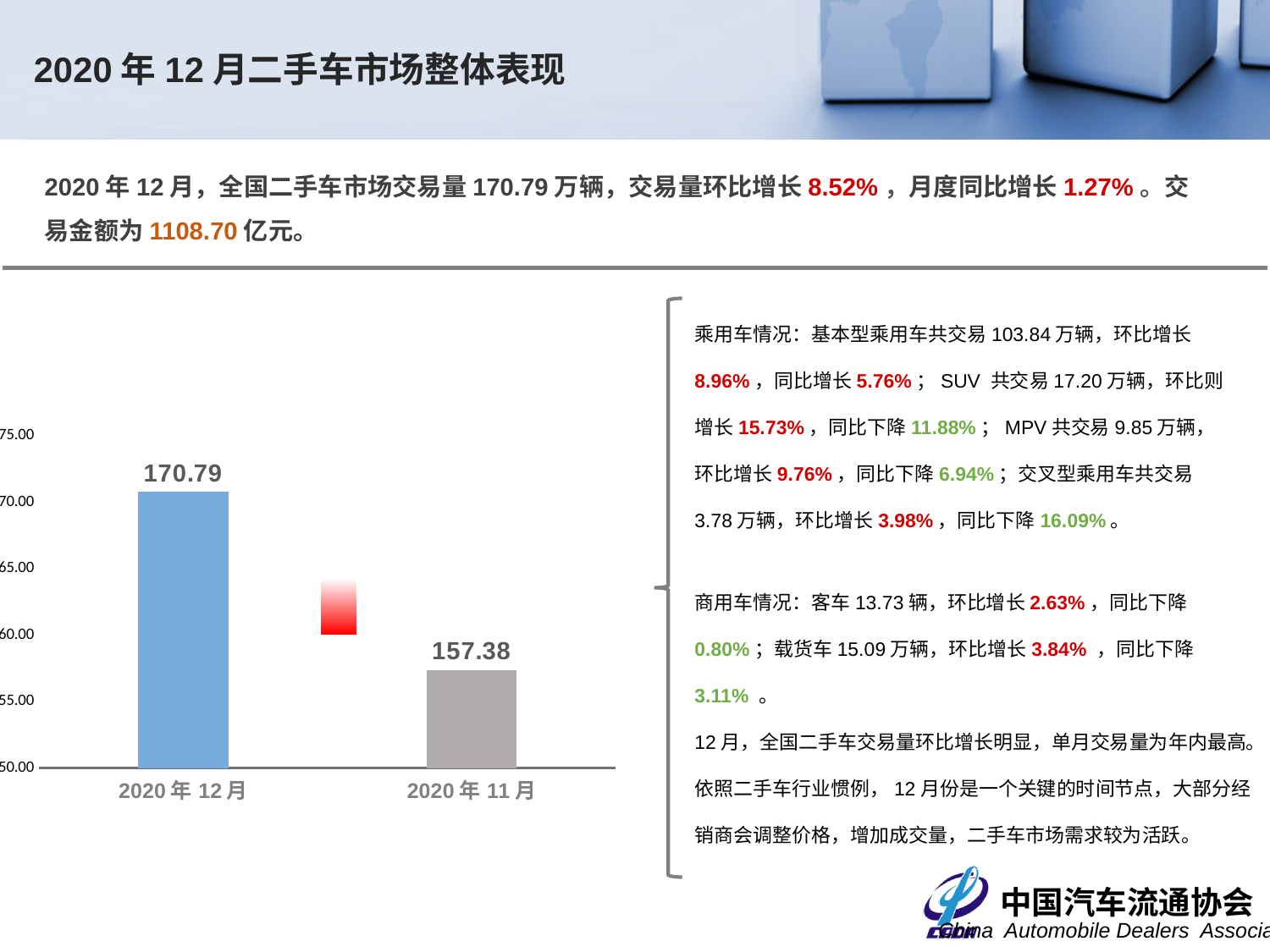

2020年12月二手车市场整体表现
2020年12月，全国二手车市场交易量170.79万辆，交易量环比增长8.52%，月度同比增长1.27%。交易金额为1108.70亿元。
乘用车情况：基本型乘用车共交易103.84万辆，环比增长8.96%，同比增长5.76%；SUV 共交易17.20万辆，环比则增长15.73%，同比下降11.88%；MPV共交易9.85万辆，环比增长9.76%，同比下降6.94%；交叉型乘用车共交易3.78万辆，环比增长3.98%，同比下降16.09%。

### Chart

| Category |  |
|---|---|
| 44166 | 170.7902 |
| 44136 | 157.376 |
商用车情况：客车13.73辆，环比增长2.63%，同比下降0.80%；载货车15.09万辆，环比增长3.84% ，同比下降3.11% 。
12月，全国二手车交易量环比增长明显，单月交易量为年内最高。依照二手车行业惯例，12月份是一个关键的时间节点，大部分经销商会调整价格，增加成交量，二手车市场需求较为活跃。

 7.18%
1.19%